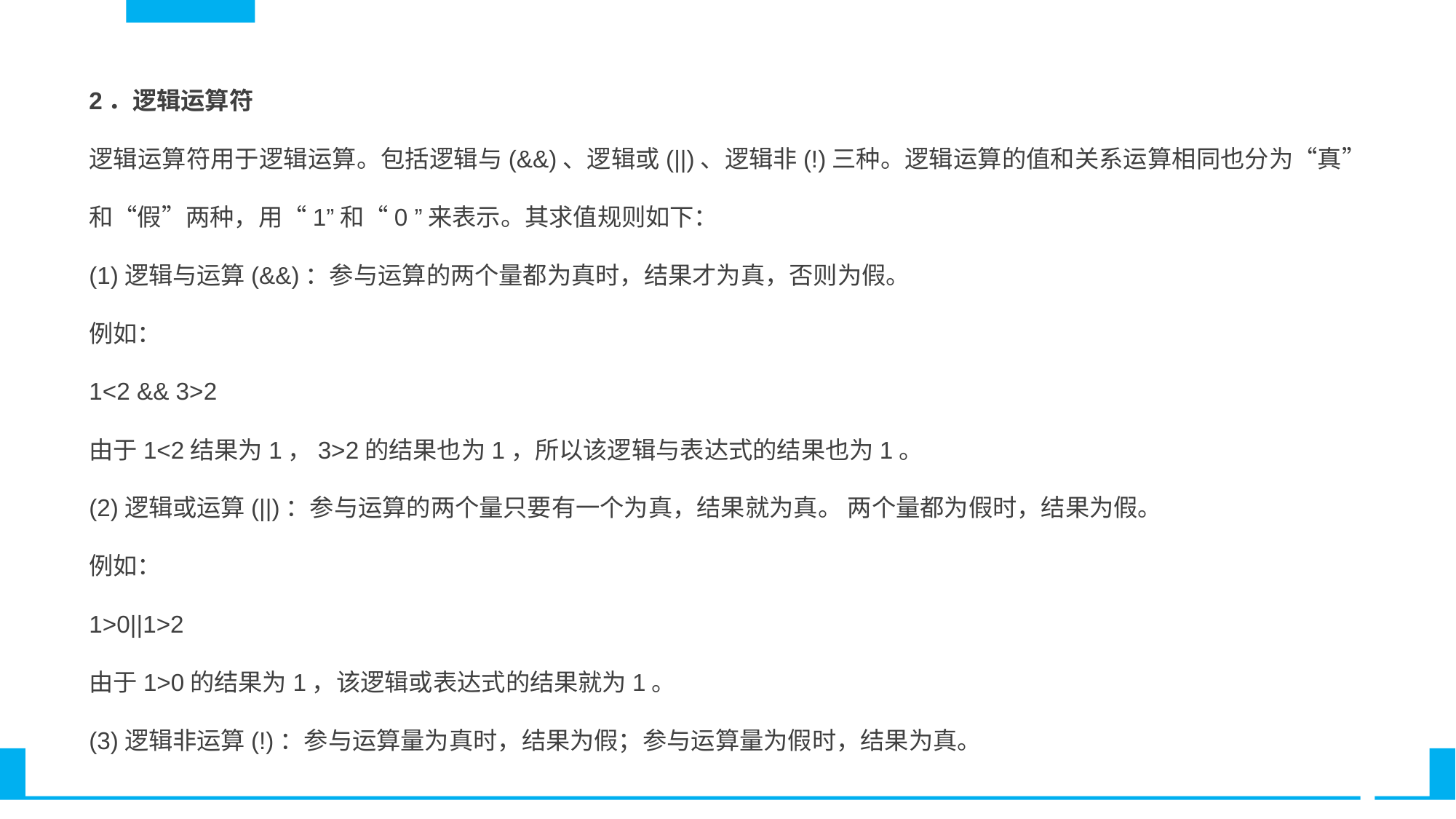

2．逻辑运算符
逻辑运算符用于逻辑运算。包括逻辑与(&&)、逻辑或(||)、逻辑非(!)三种。逻辑运算的值和关系运算相同也分为“真”和“假”两种，用“1”和“0 ”来表示。其求值规则如下：
(1)逻辑与运算(&&)：参与运算的两个量都为真时，结果才为真，否则为假。
例如：
1<2 && 3>2
由于1<2结果为1，3>2的结果也为1，所以该逻辑与表达式的结果也为1。
(2)逻辑或运算(||)：参与运算的两个量只要有一个为真，结果就为真。 两个量都为假时，结果为假。
例如：
1>0||1>2
由于1>0的结果为1，该逻辑或表达式的结果就为1。
(3)逻辑非运算(!)：参与运算量为真时，结果为假；参与运算量为假时，结果为真。